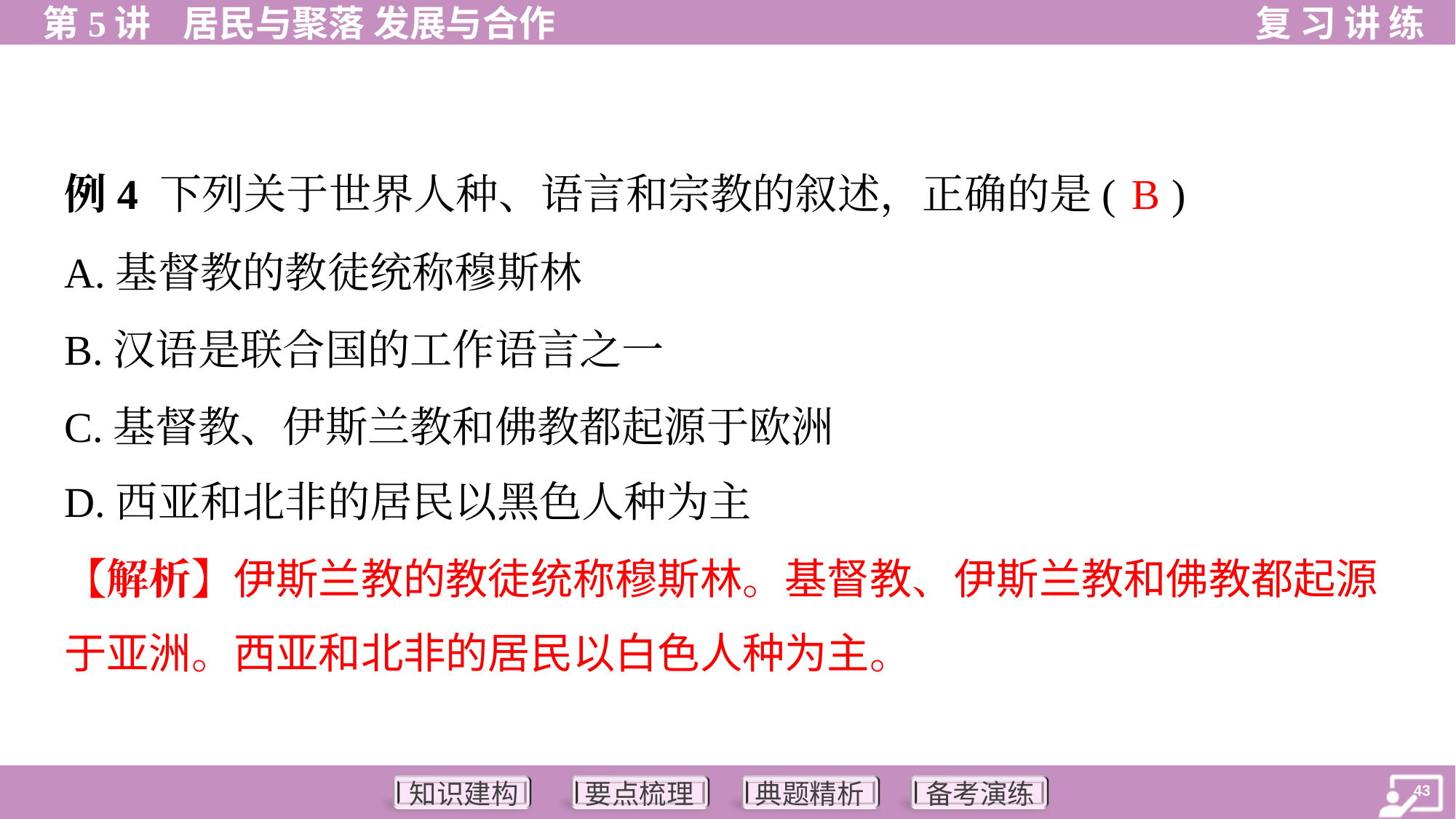

B
例4 下列关于世界人种、语言和宗教的叙述，正确的是(     )
A.基督教的教徒统称穆斯林
B.汉语是联合国的工作语言之一
C.基督教、伊斯兰教和佛教都起源于欧洲
D.西亚和北非的居民以黑色人种为主
【解析】伊斯兰教的教徒统称穆斯林。基督教、伊斯兰教和佛教都起源
于亚洲。西亚和北非的居民以白色人种为主。